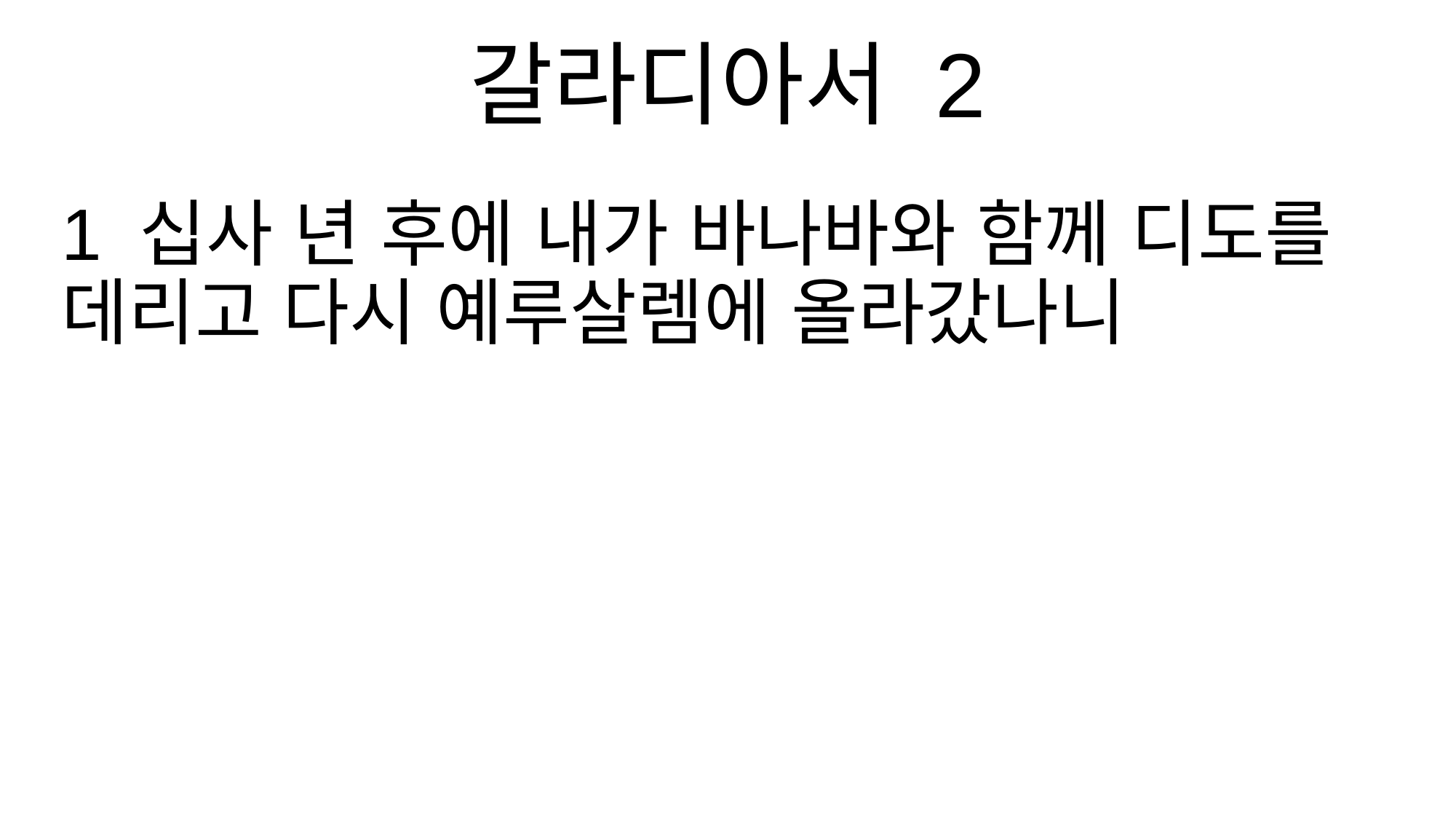

갈라디아서 2
1 십사 년 후에 내가 바나바와 함께 디도를 데리고 다시 예루살렘에 올라갔나니